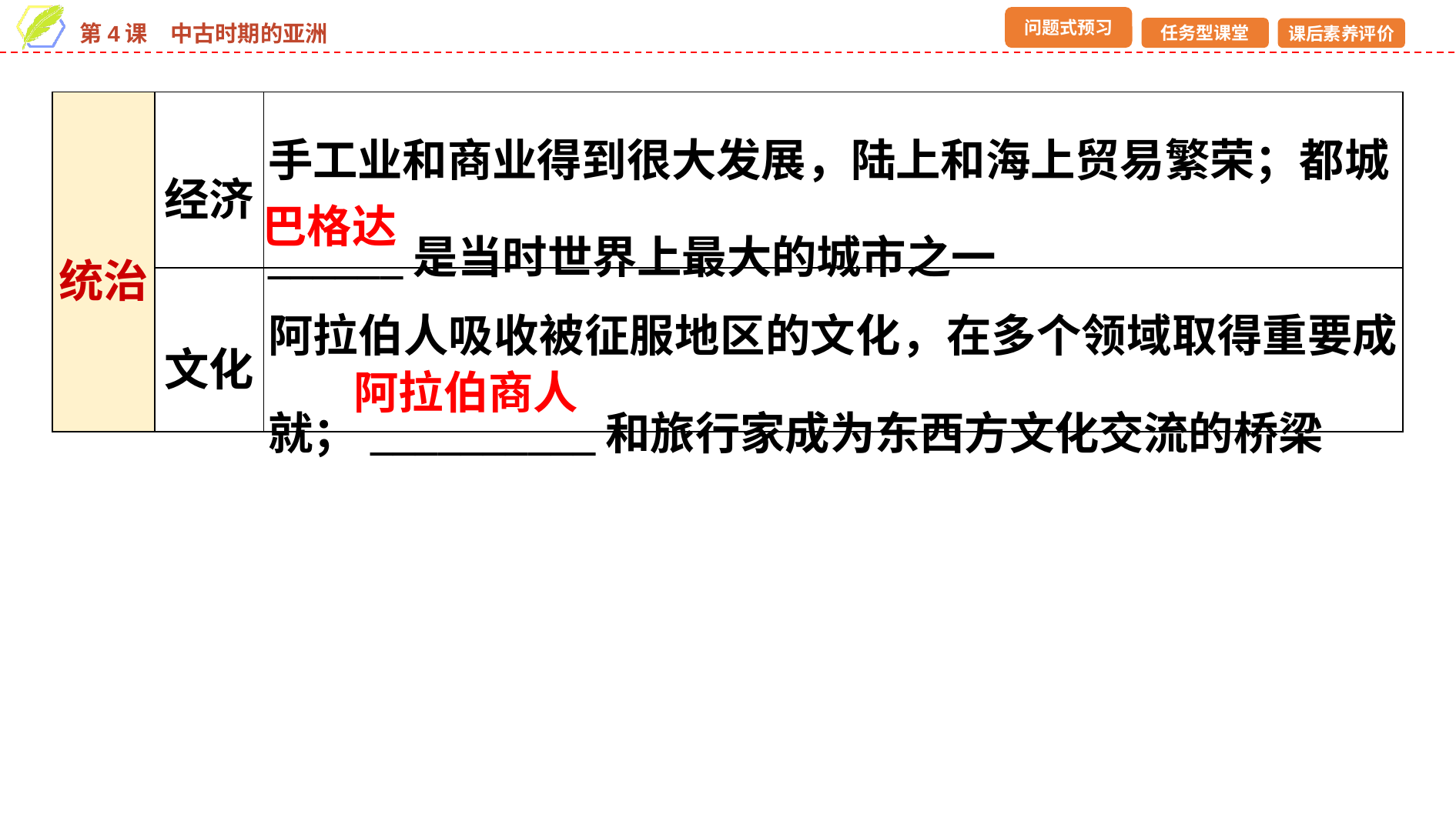

| 统治 | 经济 | 手工业和商业得到很大发展，陆上和海上贸易繁荣；都城\_\_\_\_\_\_是当时世界上最大的城市之一 |
| --- | --- | --- |
|  | 文化 | 阿拉伯人吸收被征服地区的文化，在多个领域取得重要成就；\_\_\_\_\_\_\_\_\_\_和旅行家成为东西方文化交流的桥梁 |
巴格达
阿拉伯商人